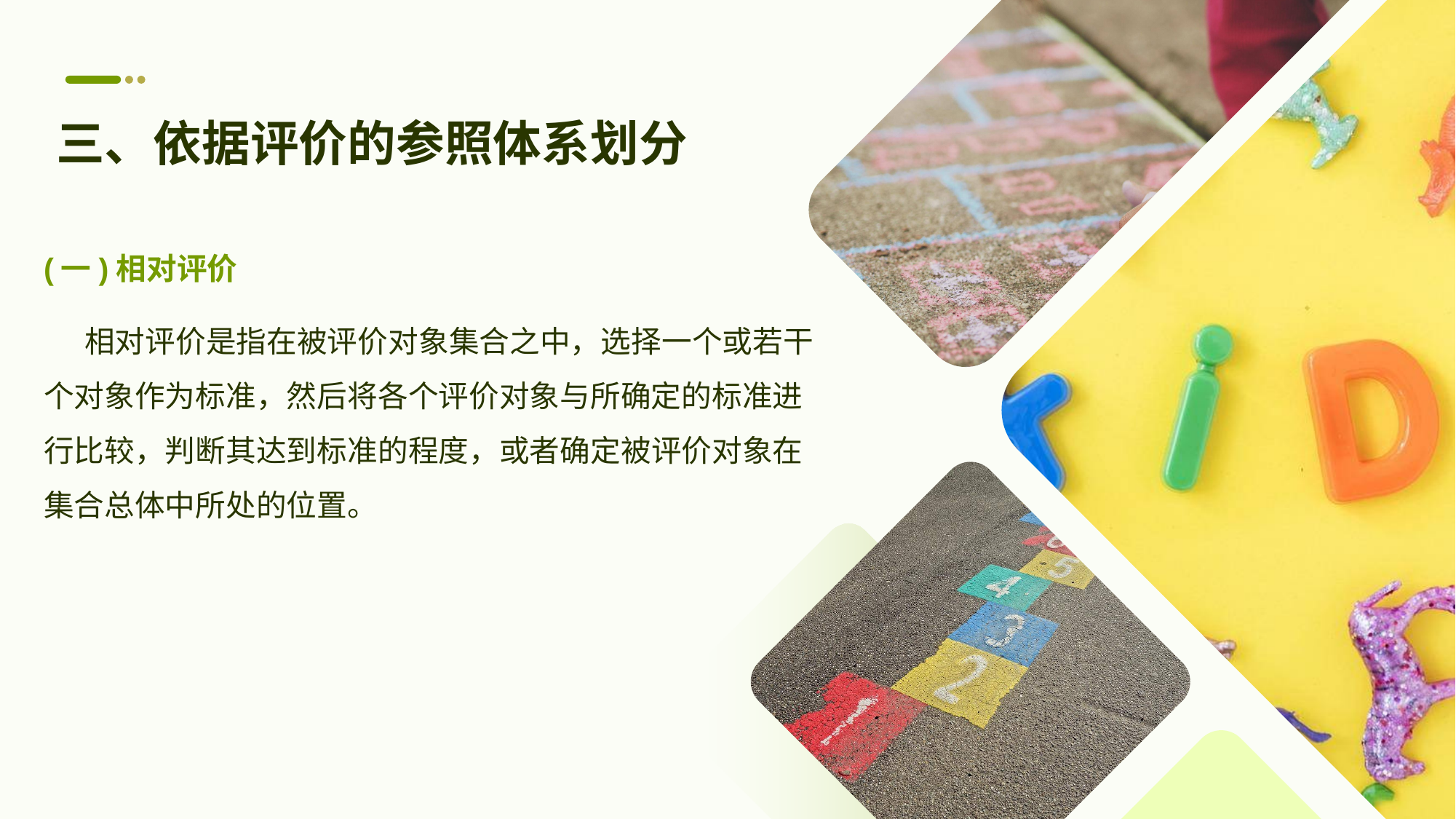

三、依据评价的参照体系划分

(一)相对评价
    相对评价是指在被评价对象集合之中，选择一个或若干个对象作为标准，然后将各个评价对象与所确定的标准进行比较，判断其达到标准的程度，或者确定被评价对象在集合总体中所处的位置。